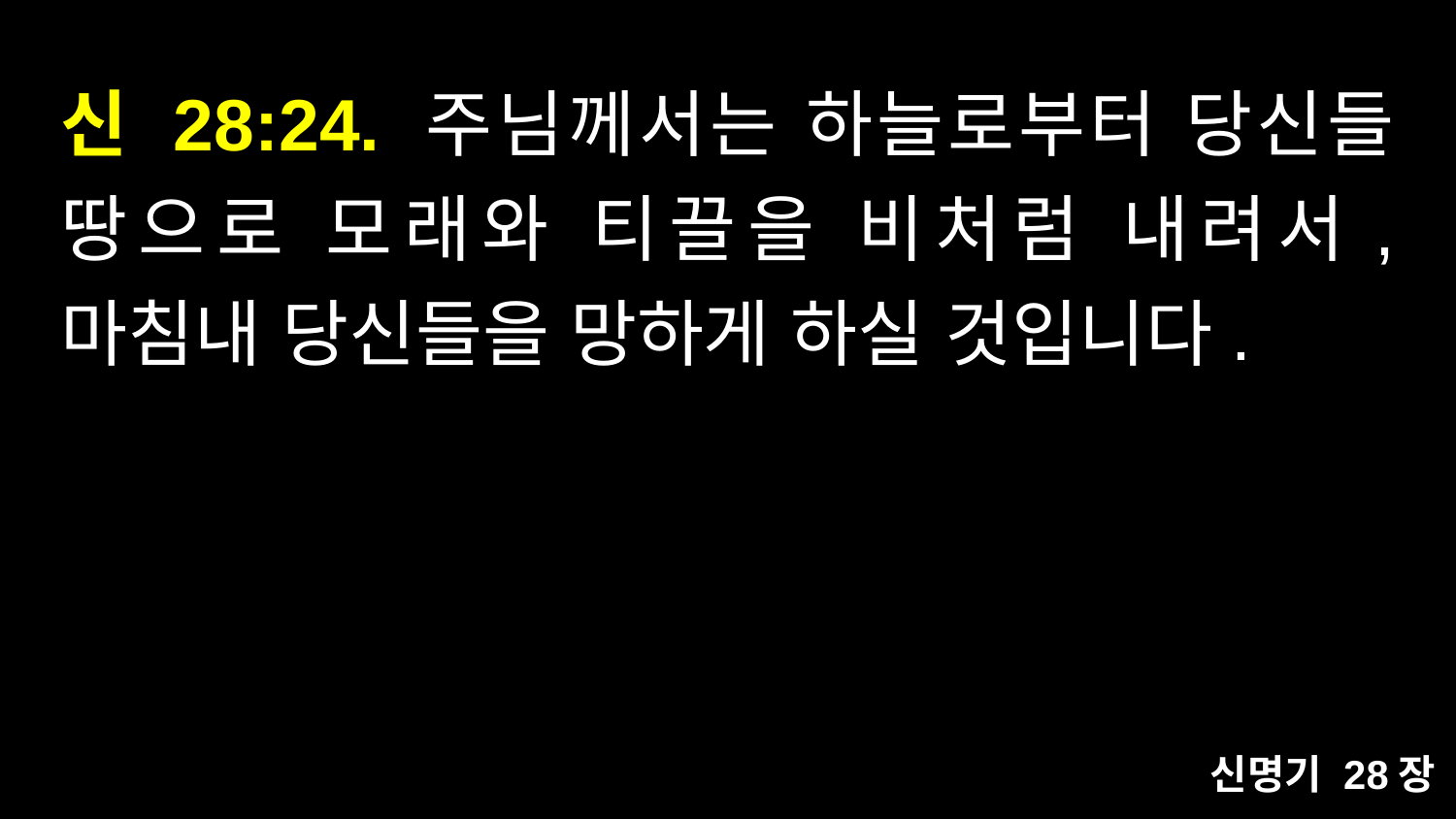

# 신 28:24. 주님께서는 하늘로부터 당신들 땅으로 모래와 티끌을 비처럼 내려서, 마침내 당신들을 망하게 하실 것입니다.
신명기 28장